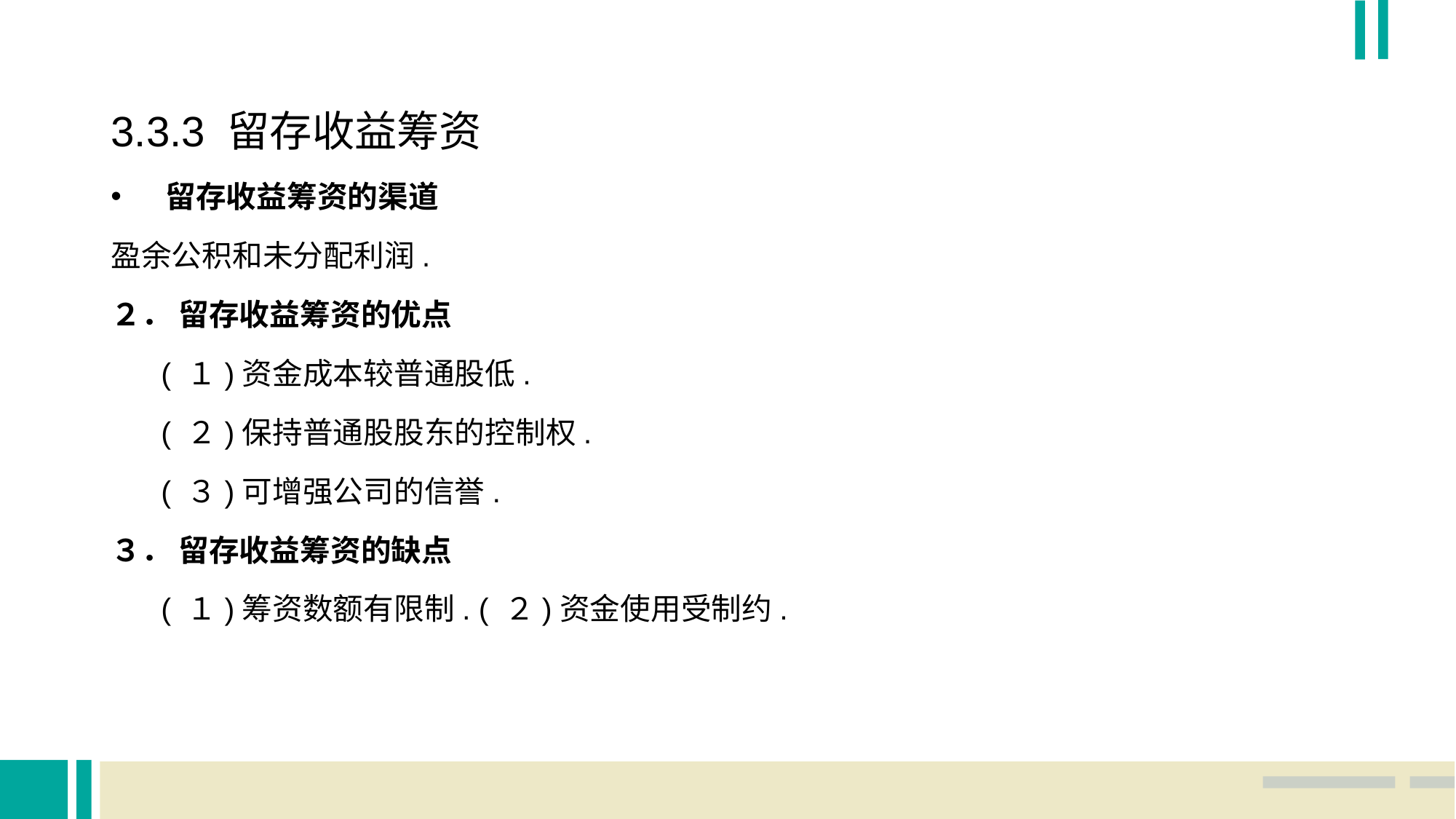

3.3.3 留存收益筹资
留存收益筹资的渠道
盈余公积和未分配利润.
２． 留存收益筹资的优点
      ( １)资金成本较普通股低.
      ( ２)保持普通股股东的控制权.
      ( ３)可增强公司的信誉.
３． 留存收益筹资的缺点
      ( １)筹资数额有限制. ( ２)资金使用受制约.